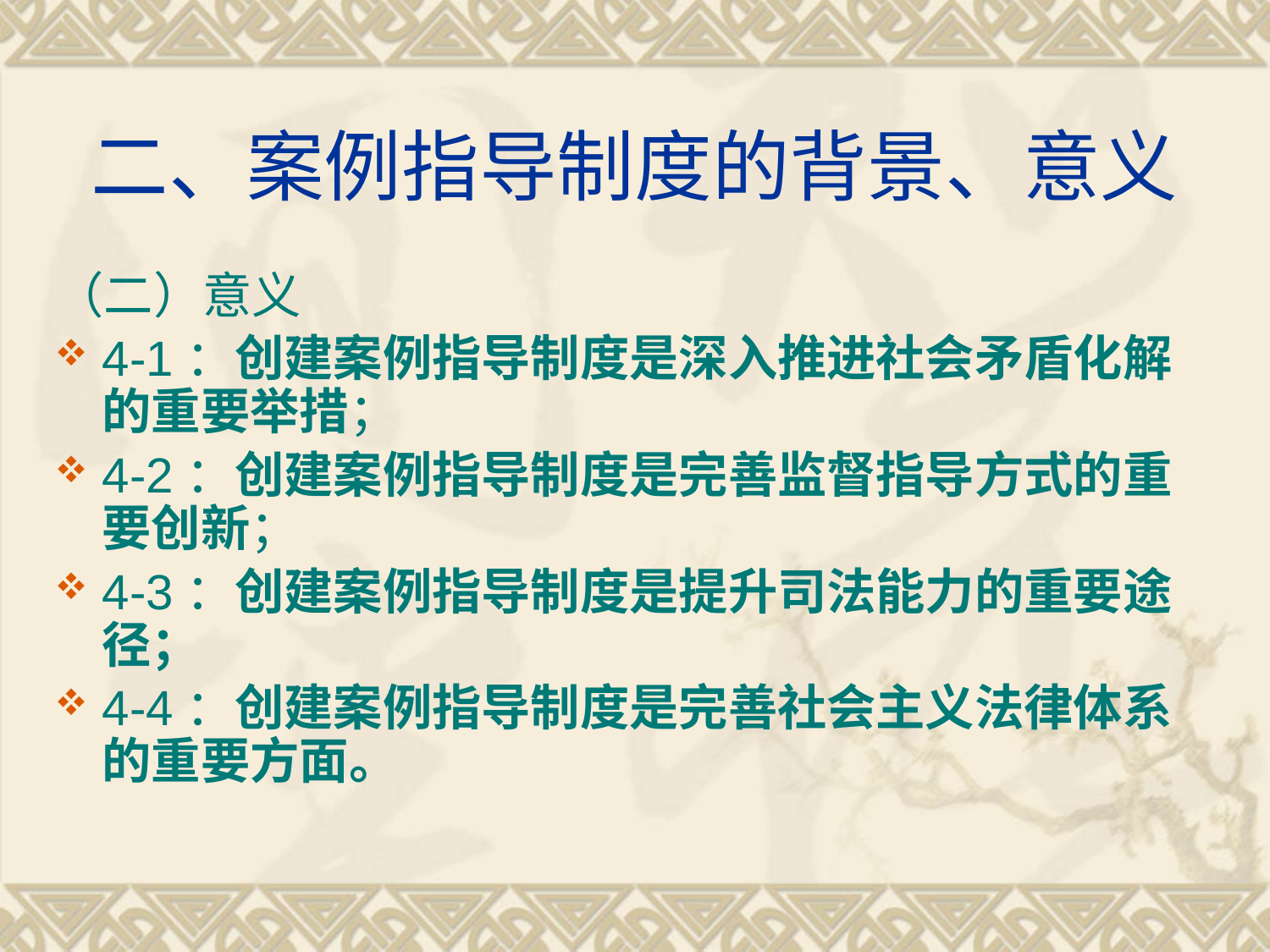

# 二、案例指导制度的背景、意义
（二）意义
4-1：创建案例指导制度是深入推进社会矛盾化解的重要举措；
4-2：创建案例指导制度是完善监督指导方式的重要创新；
4-3：创建案例指导制度是提升司法能力的重要途径；
4-4：创建案例指导制度是完善社会主义法律体系的重要方面。